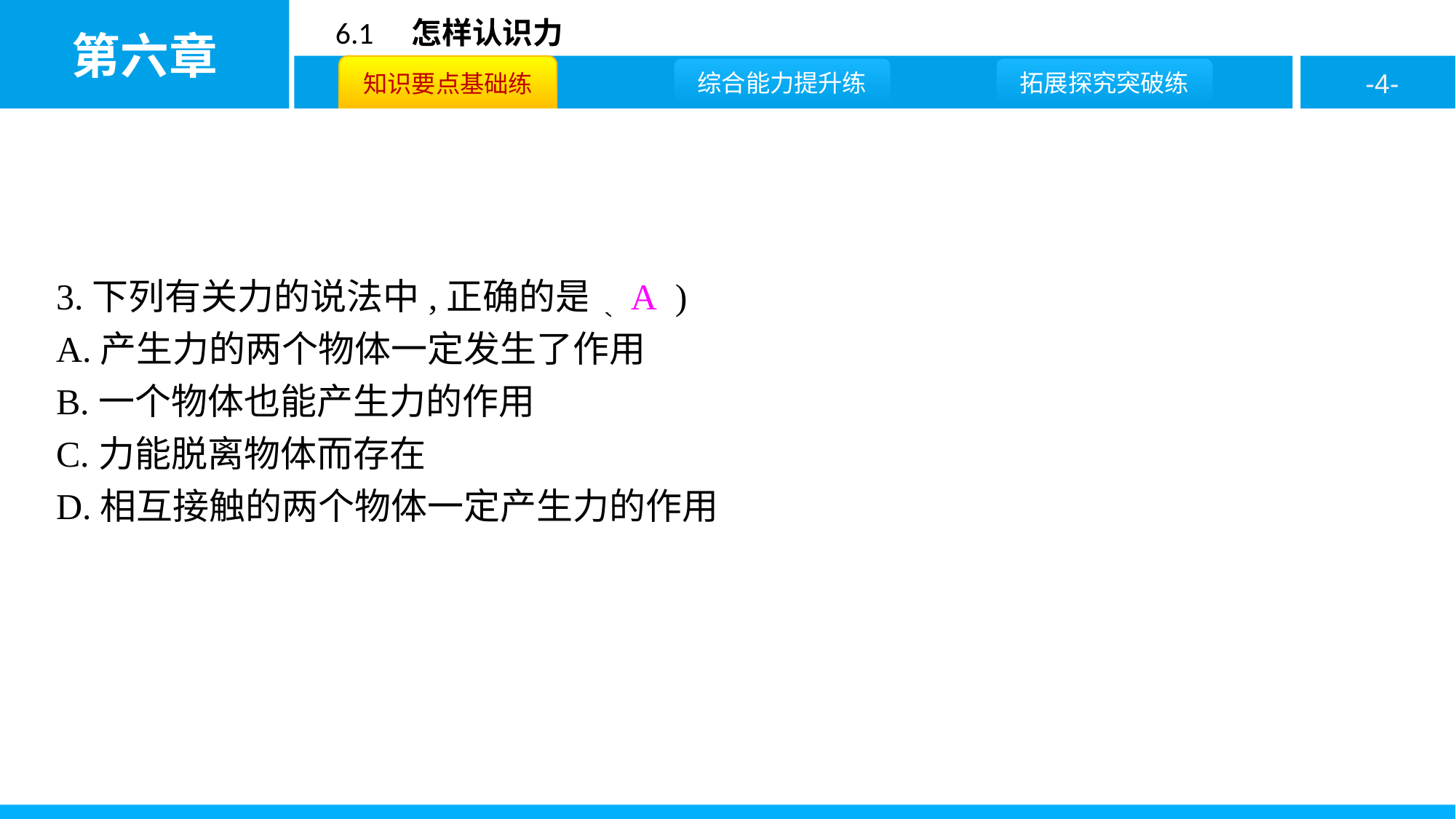

3.下列有关力的说法中,正确的是(  A  )
A.产生力的两个物体一定发生了作用
B.一个物体也能产生力的作用
C.力能脱离物体而存在
D.相互接触的两个物体一定产生力的作用